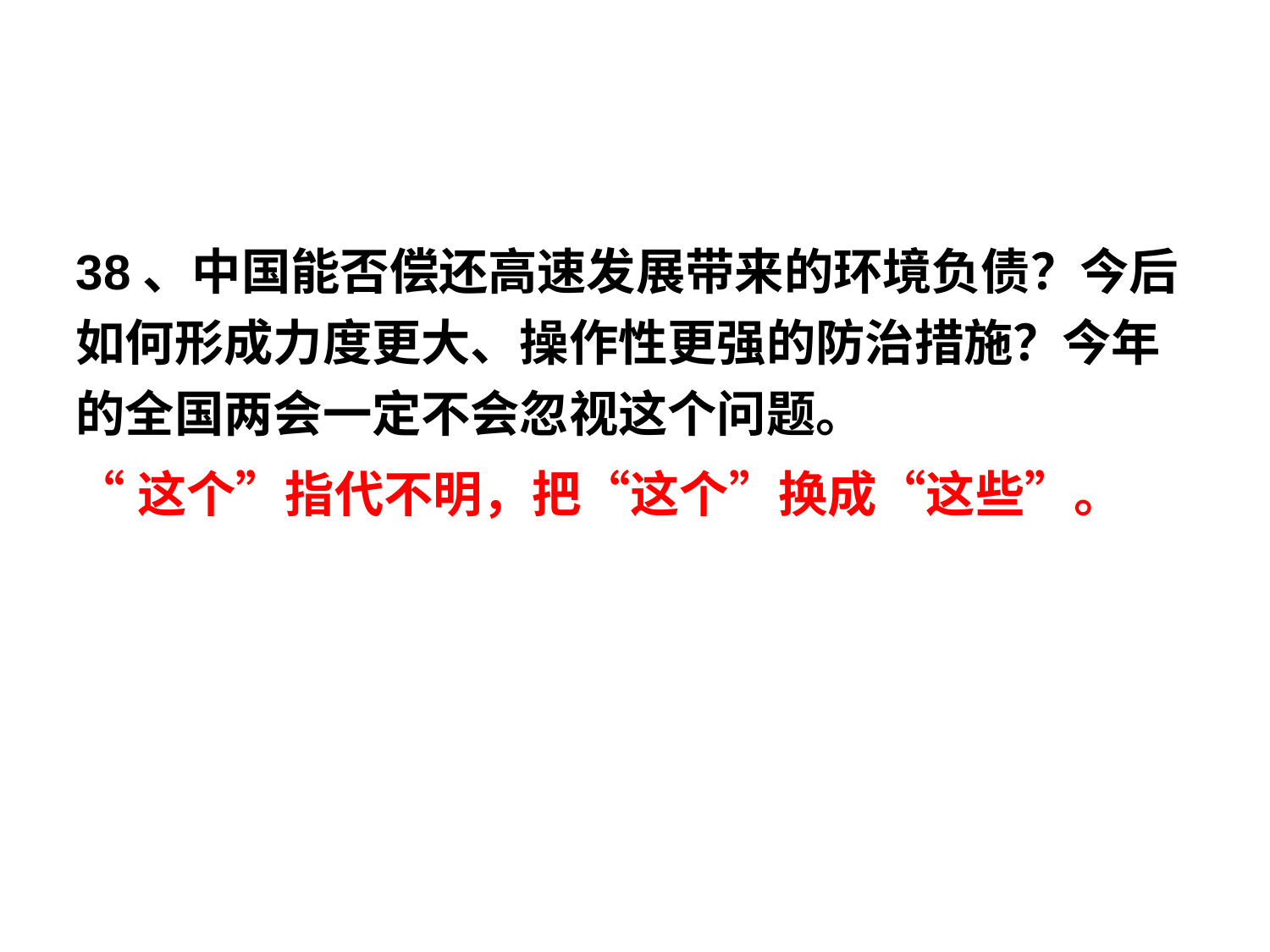

#
38、中国能否偿还高速发展带来的环境负债？今后如何形成力度更大、操作性更强的防治措施？今年的全国两会一定不会忽视这个问题。
“这个”指代不明，把“这个”换成“这些”。